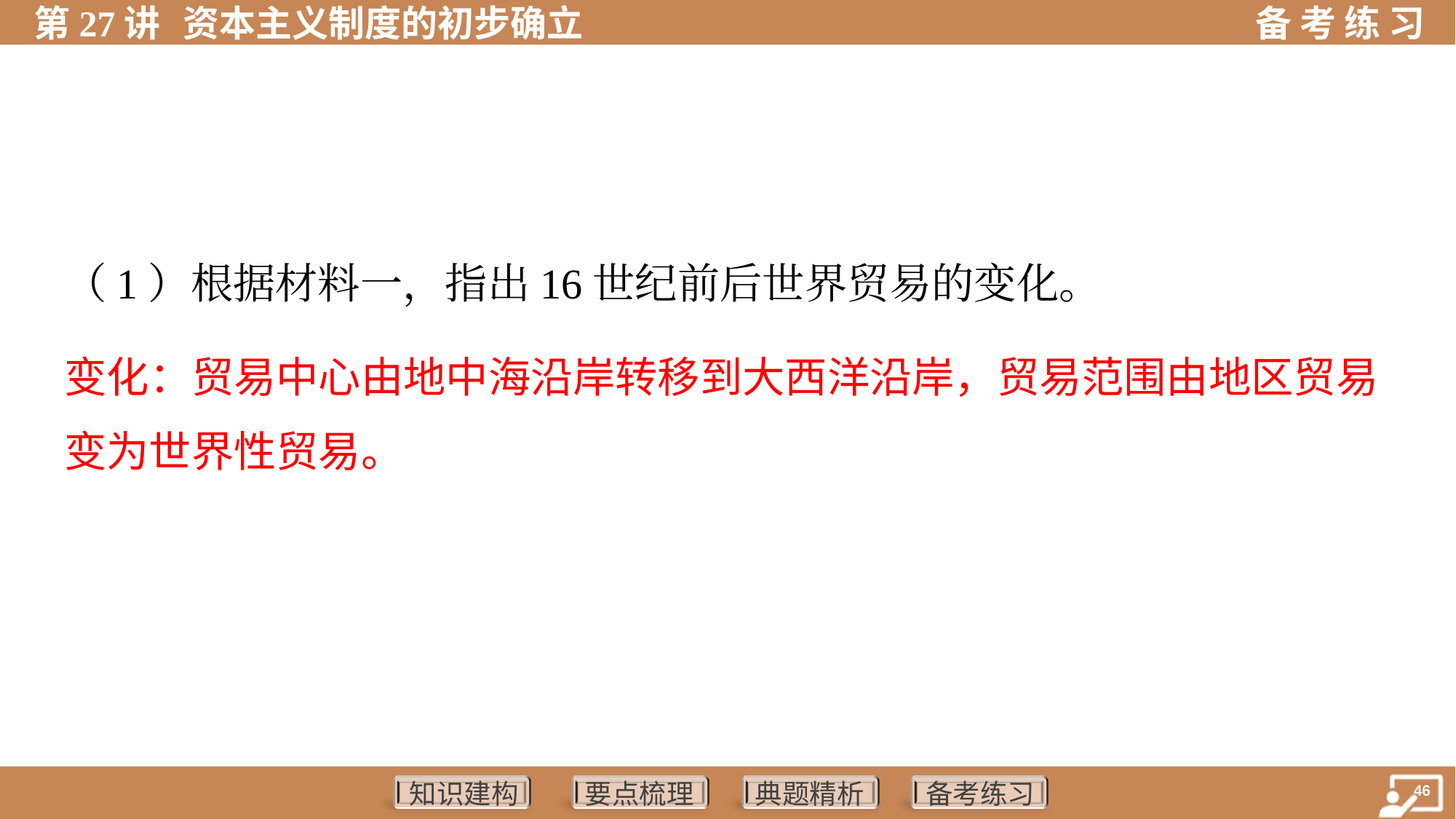

（1）根据材料一，指出16世纪前后世界贸易的变化。
变化：贸易中心由地中海沿岸转移到大西洋沿岸，贸易范围由地区贸易
变为世界性贸易。